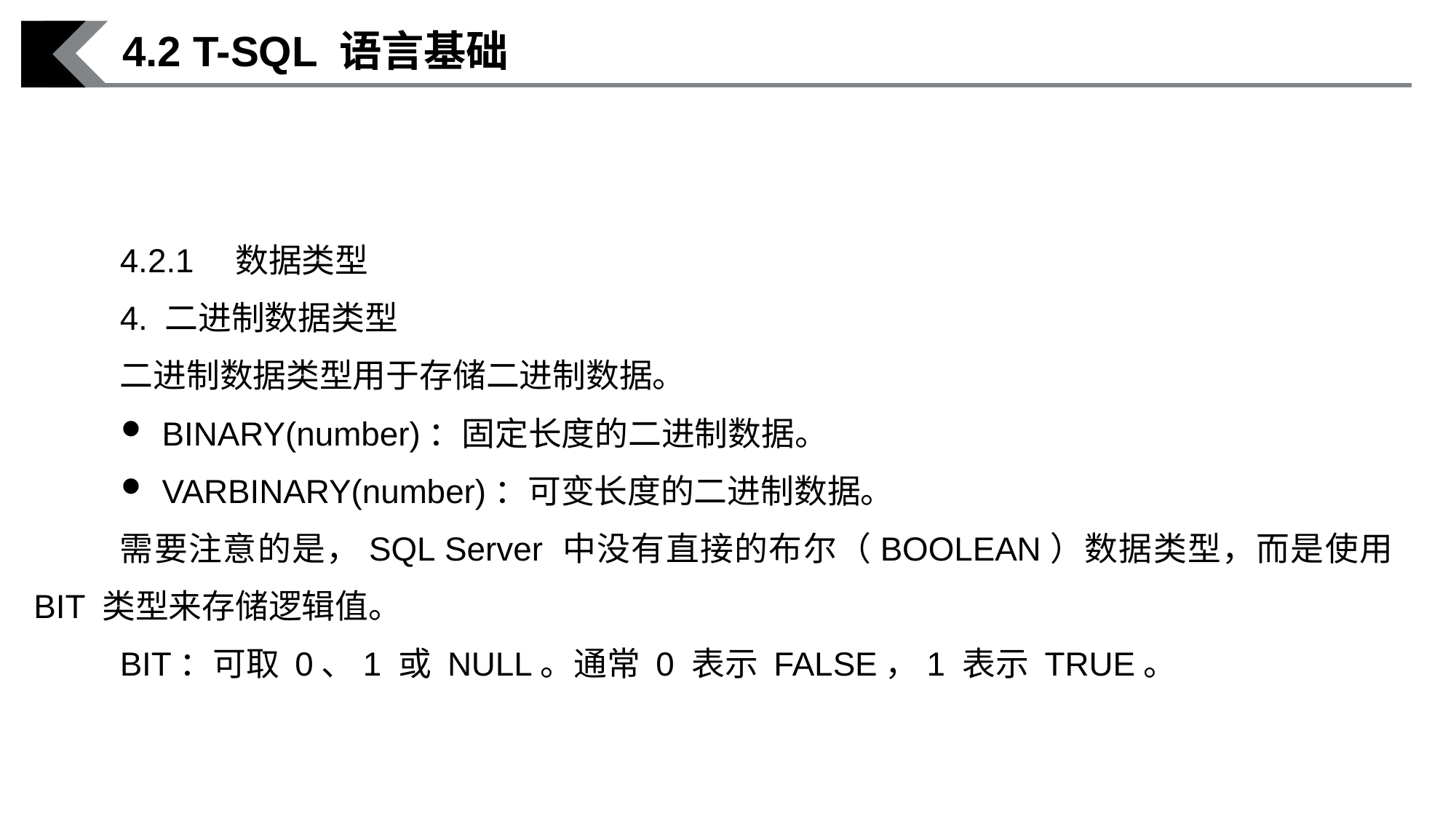

4.2 T-SQL 语言基础
4.2.1　数据类型
4. 二进制数据类型
二进制数据类型用于存储二进制数据。
BINARY(number)：固定长度的二进制数据。
VARBINARY(number)：可变长度的二进制数据。
需要注意的是，SQL Server 中没有直接的布尔（BOOLEAN）数据类型，而是使用BIT 类型来存储逻辑值。
BIT：可取 0、1 或 NULL。通常 0 表示 FALSE，1 表示 TRUE。